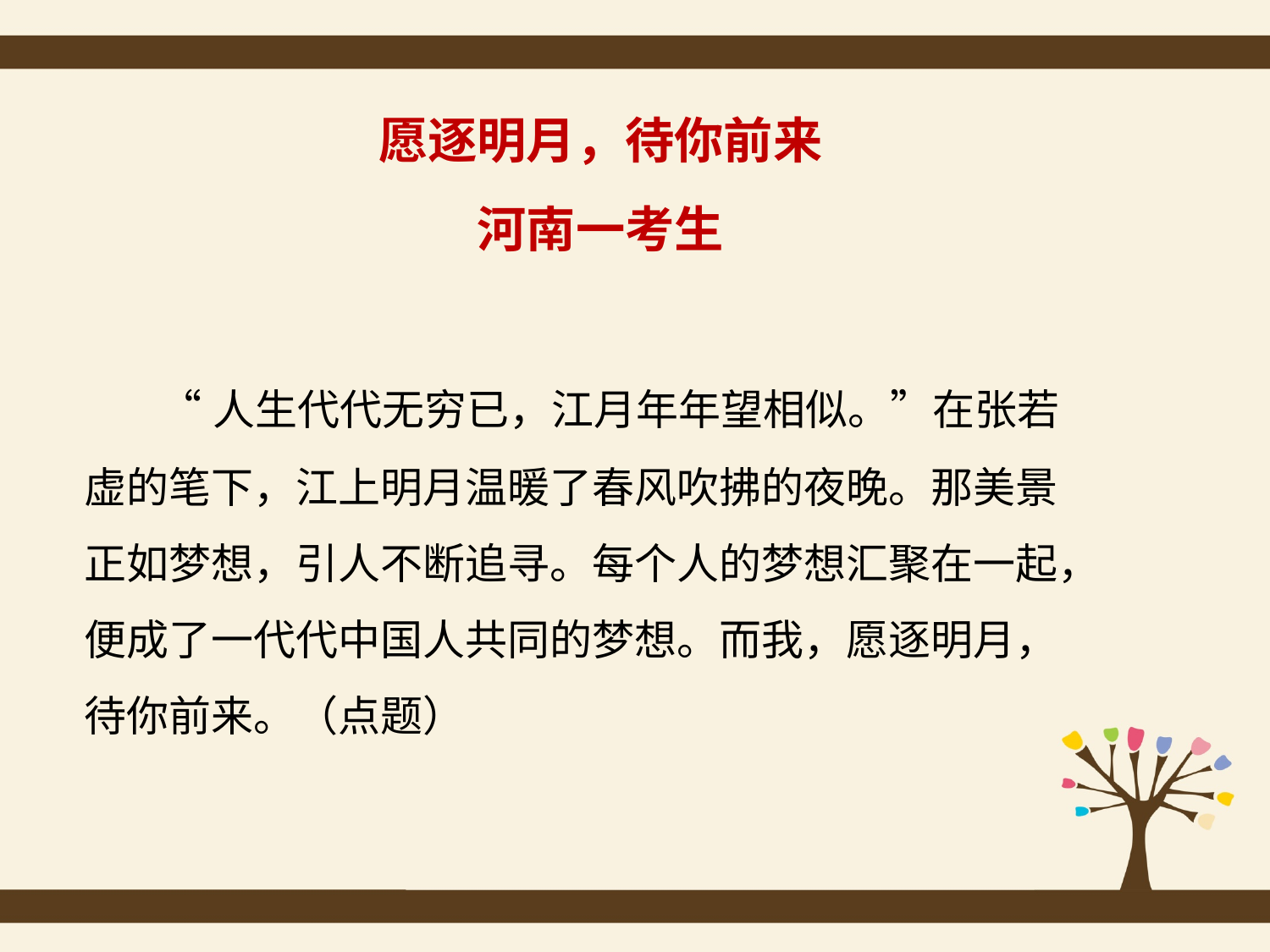

愿逐明月，待你前来
河南一考生

   “人生代代无穷已，江月年年望相似。”在张若虚的笔下，江上明月温暖了春风吹拂的夜晚。那美景正如梦想，引人不断追寻。每个人的梦想汇聚在一起，便成了一代代中国人共同的梦想。而我，愿逐明月，待你前来。（点题）